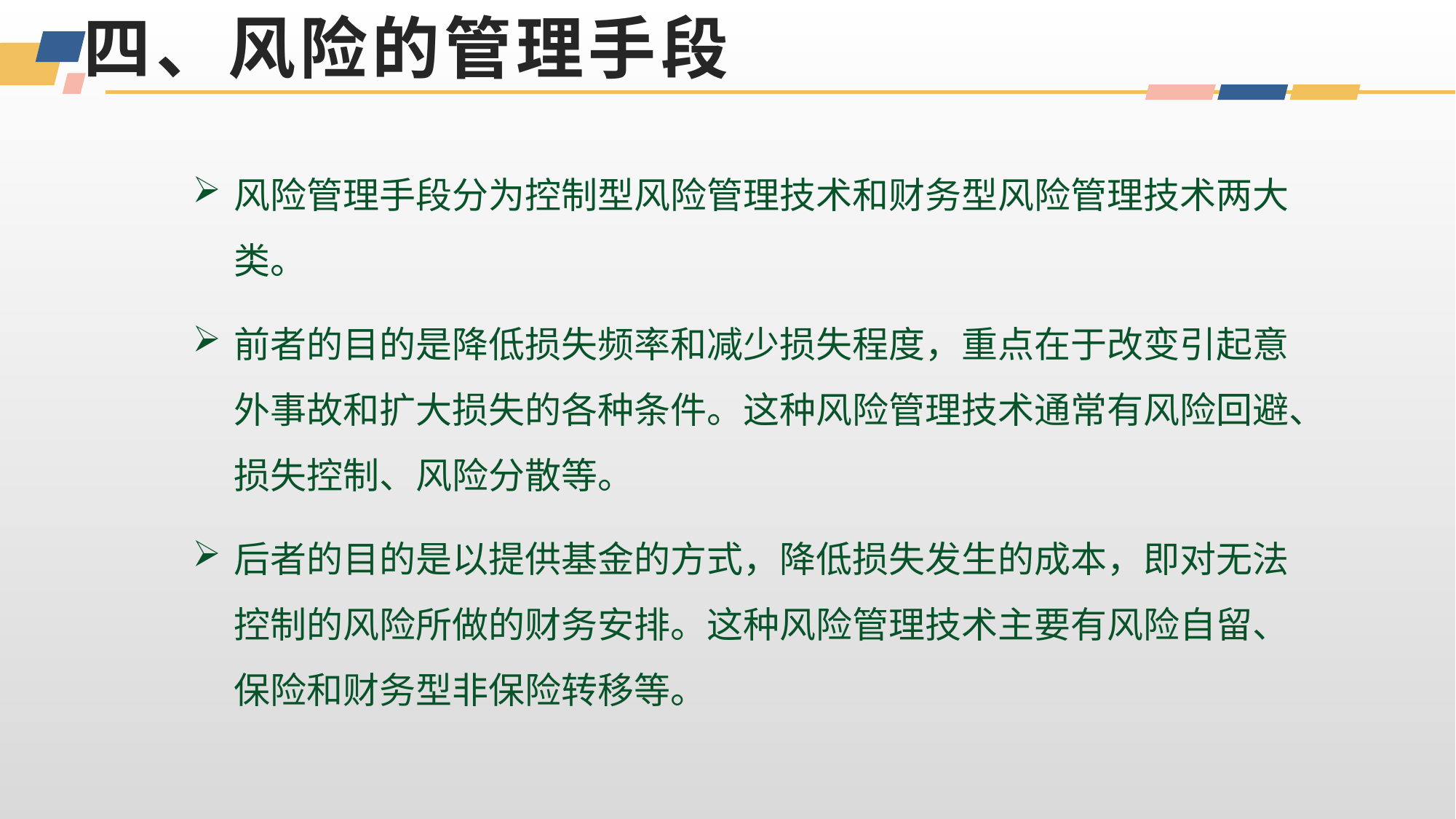

# 四、风险的管理手段

风险管理手段分为控制型风险管理技术和财务型风险管理技术两大类。
前者的目的是降低损失频率和减少损失程度，重点在于改变引起意外事故和扩大损失的各种条件。这种风险管理技术通常有风险回避、损失控制、风险分散等。
后者的目的是以提供基金的方式，降低损失发生的成本，即对无法控制的风险所做的财务安排。这种风险管理技术主要有风险自留、保险和财务型非保险转移等。